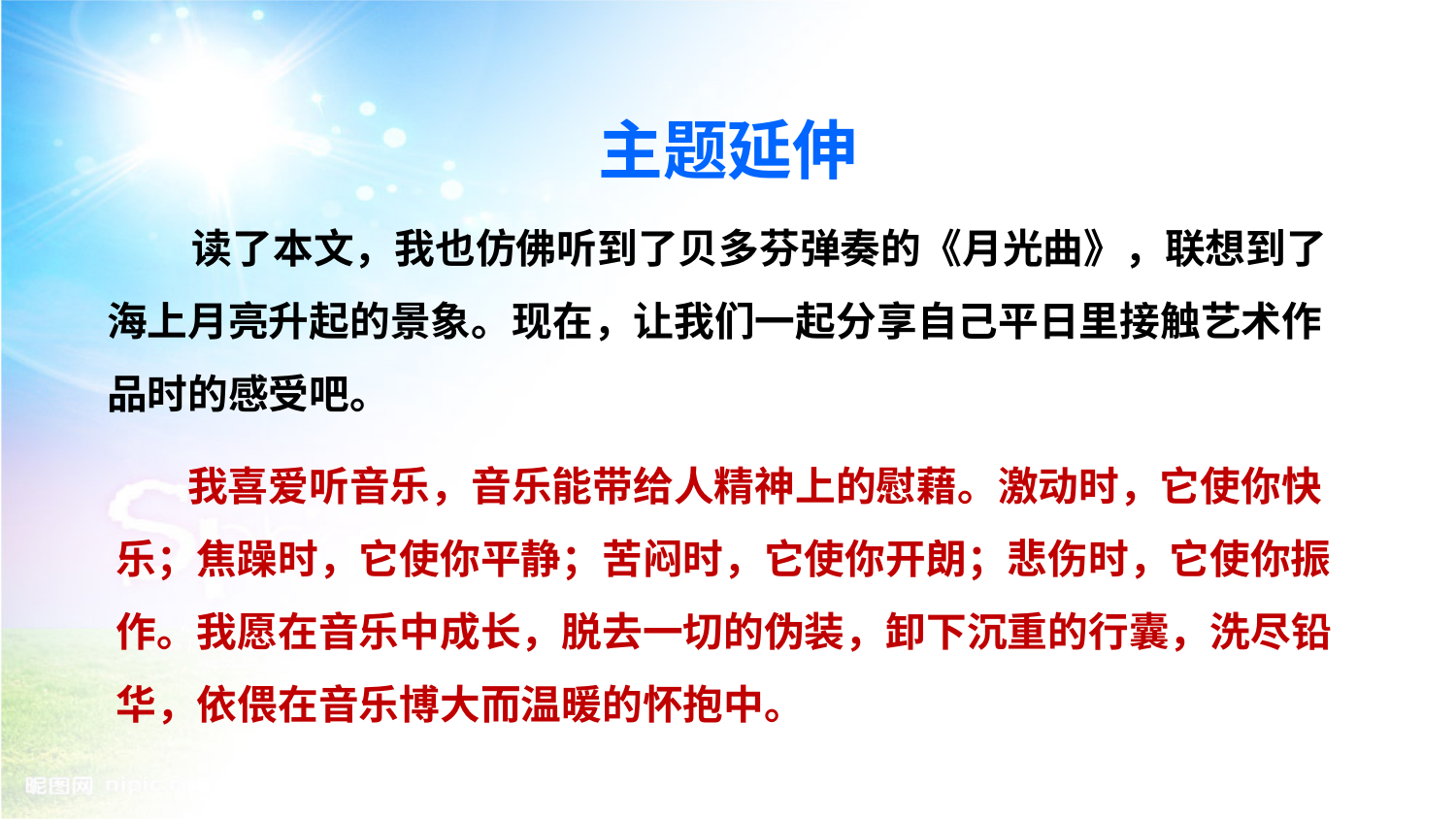

主题延伸
读了本文，我也仿佛听到了贝多芬弹奏的《月光曲》，联想到了海上月亮升起的景象。现在，让我们一起分享自己平日里接触艺术作品时的感受吧。
我喜爱听音乐，音乐能带给人精神上的慰藉。激动时，它使你快乐；焦躁时，它使你平静；苦闷时，它使你开朗；悲伤时，它使你振作。我愿在音乐中成长，脱去一切的伪装，卸下沉重的行囊，洗尽铅华，依偎在音乐博大而温暖的怀抱中。